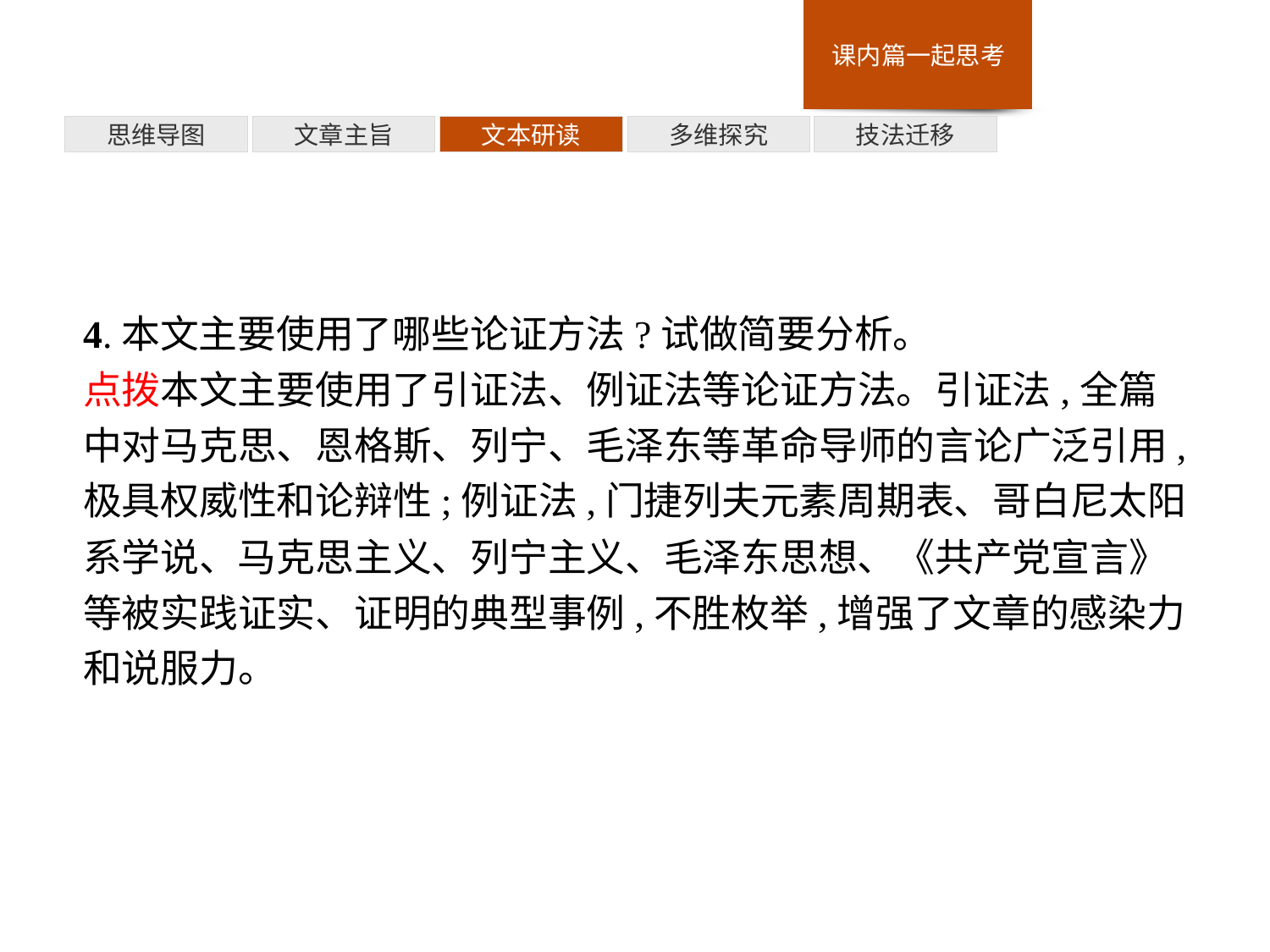

多维探究
思维导图
文章主旨
文本研读
技法迁移
4.本文主要使用了哪些论证方法?试做简要分析。
点拨本文主要使用了引证法、例证法等论证方法。引证法,全篇中对马克思、恩格斯、列宁、毛泽东等革命导师的言论广泛引用,极具权威性和论辩性;例证法,门捷列夫元素周期表、哥白尼太阳系学说、马克思主义、列宁主义、毛泽东思想、《共产党宣言》等被实践证实、证明的典型事例,不胜枚举,增强了文章的感染力和说服力。